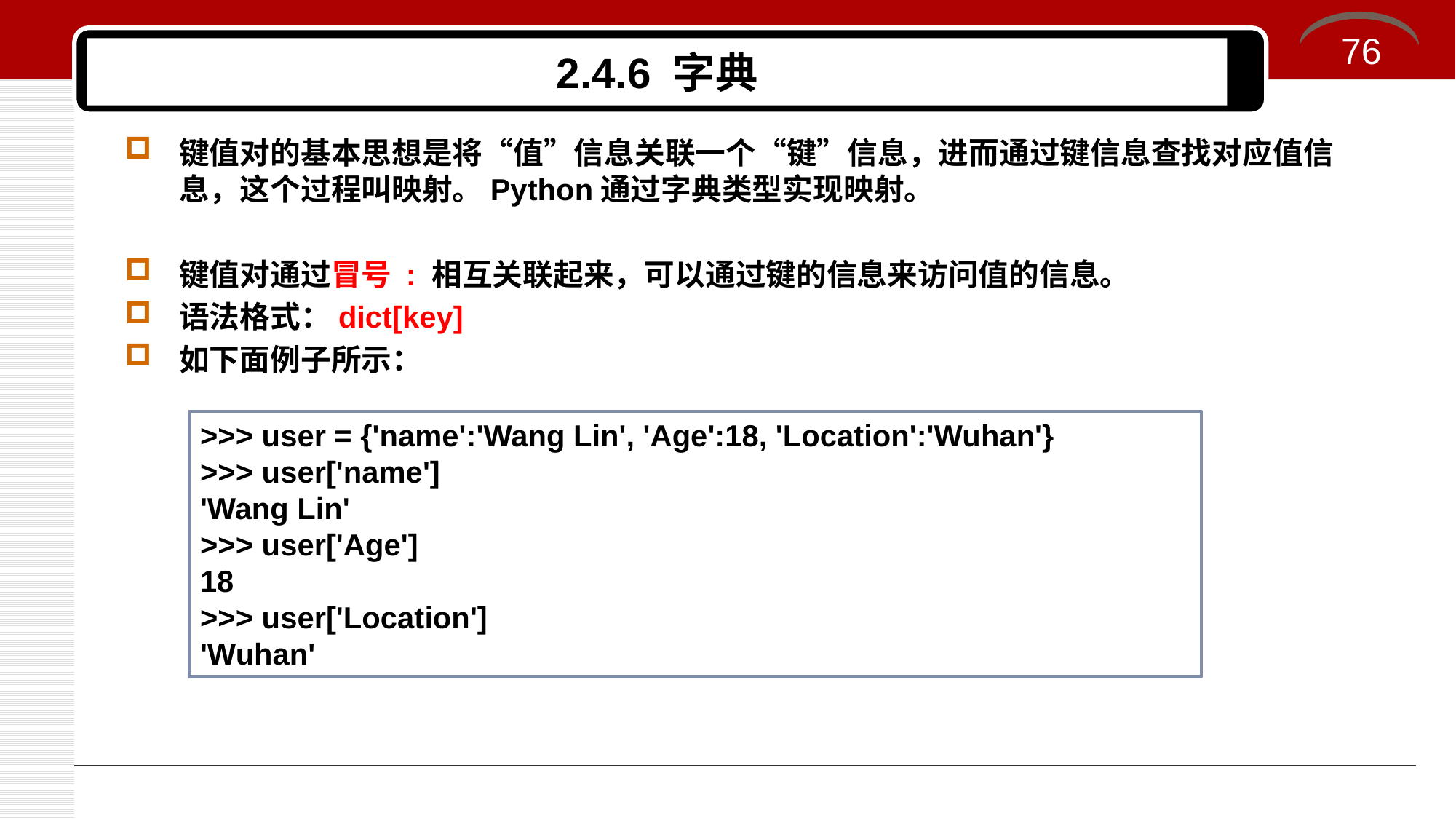

76
# 2.4.6 字典
键值对的基本思想是将“值”信息关联一个“键”信息，进而通过键信息查找对应值信息，这个过程叫映射。Python通过字典类型实现映射。

键值对通过冒号 : 相互关联起来，可以通过键的信息来访问值的信息。
语法格式：dict[key]
如下面例子所示：
>>> user = {'name':'Wang Lin', 'Age':18, 'Location':'Wuhan'}
>>> user['name']
'Wang Lin'
>>> user['Age']
18
>>> user['Location']
'Wuhan'